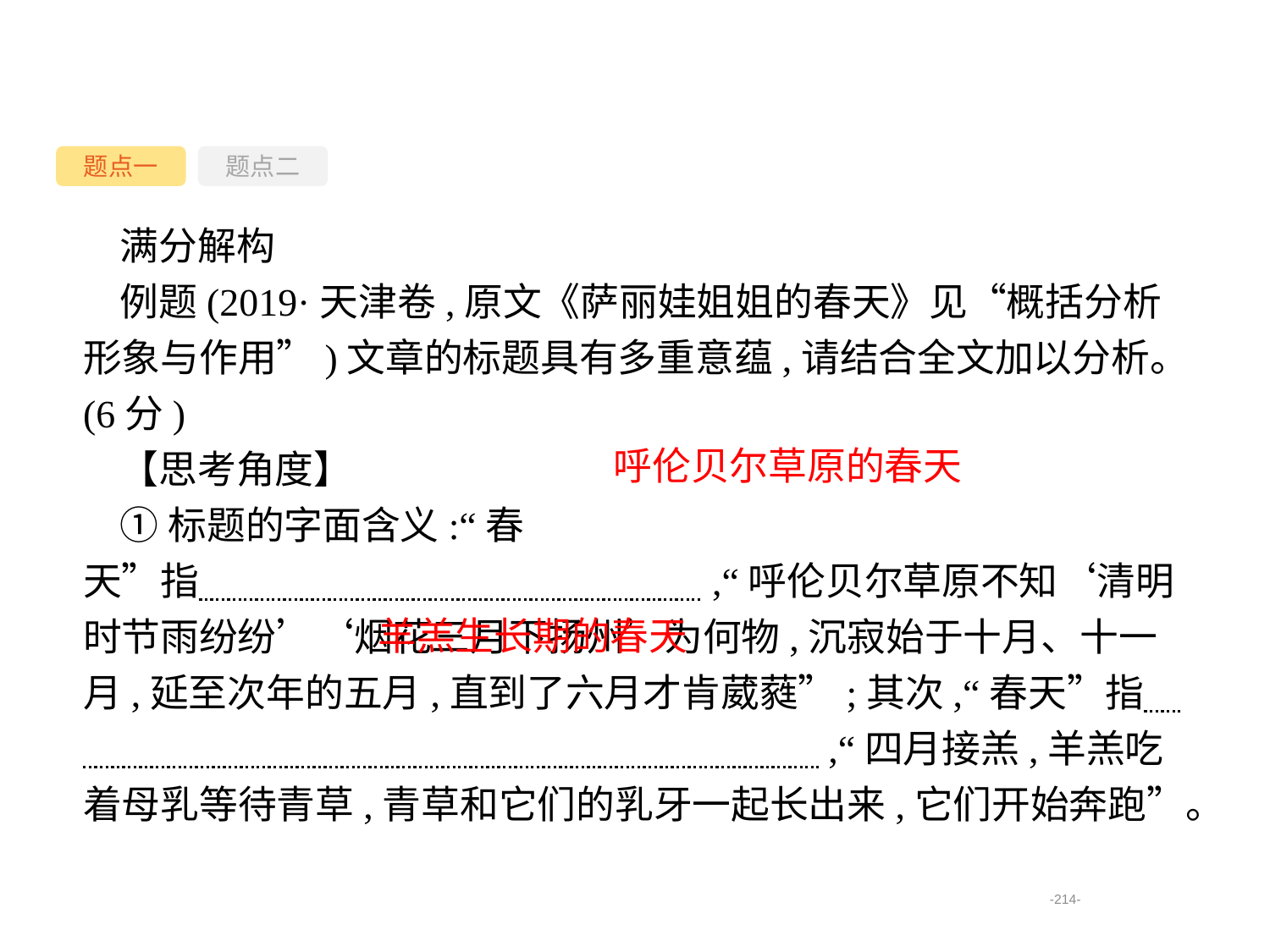

题点一
题点二
满分解构
例题(2019·天津卷,原文《萨丽娃姐姐的春天》见“概括分析形象与作用”)文章的标题具有多重意蕴,请结合全文加以分析。(6分)
【思考角度】
①标题的字面含义:“春天”指　　　　　　　　　　　　　,“呼伦贝尔草原不知‘清明时节雨纷纷’‘烟花三月下扬州’为何物,沉寂始于十月、十一月,延至次年的五月,直到了六月才肯葳蕤”;其次,“春天”指　　　　　　　　　　　　　　　　　　　　,“四月接羔,羊羔吃着母乳等待青草,青草和它们的乳牙一起长出来,它们开始奔跑”。
呼伦贝尔草原的春天
羊羔生长期的春天
-214-